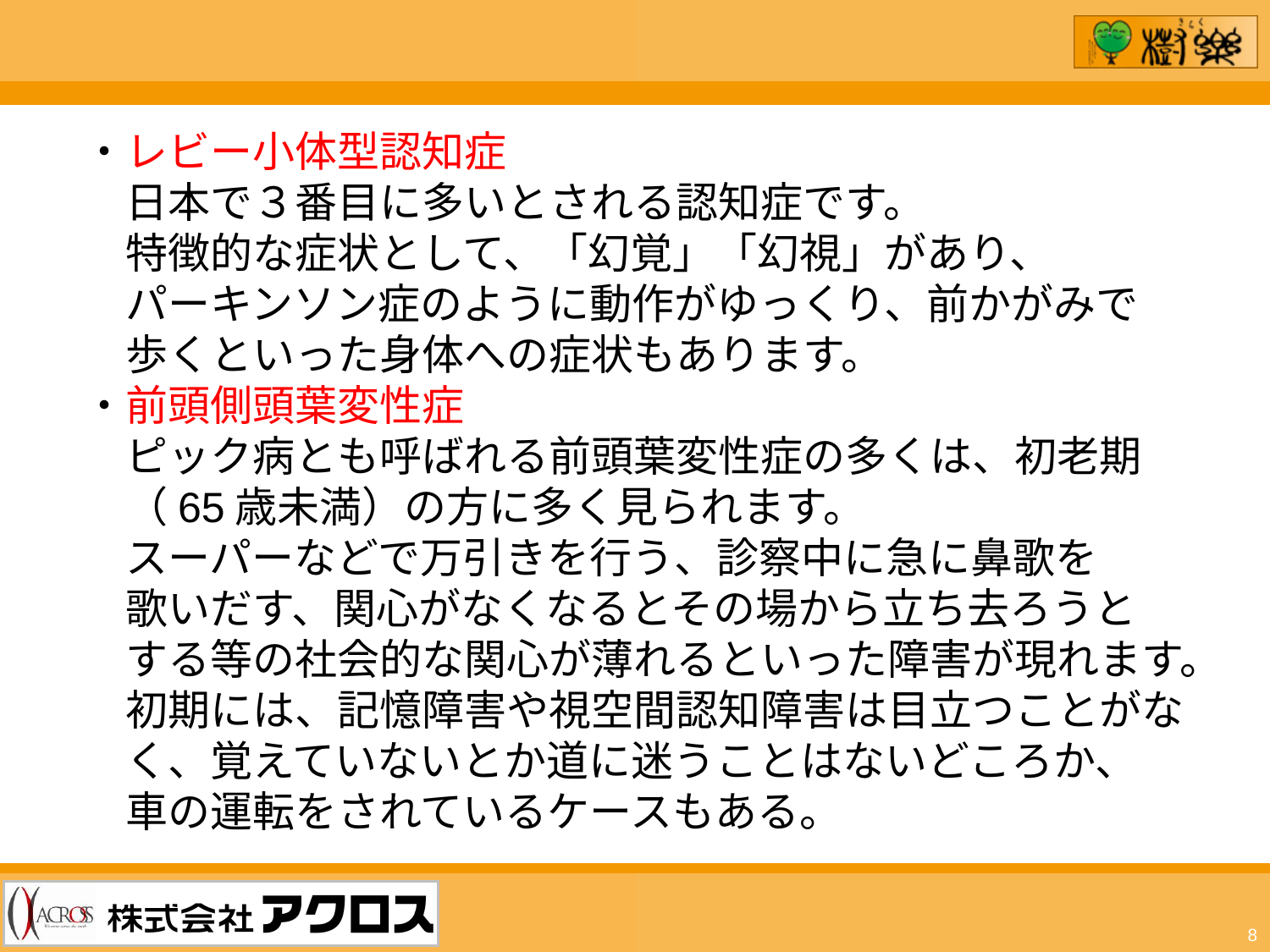

・レビー小体型認知症
　日本で３番目に多いとされる認知症です。
　特徴的な症状として、「幻覚」「幻視」があり、
　パーキンソン症のように動作がゆっくり、前かがみで
　歩くといった身体への症状もあります。
・前頭側頭葉変性症
　ピック病とも呼ばれる前頭葉変性症の多くは、初老期
　（65歳未満）の方に多く見られます。
　スーパーなどで万引きを行う、診察中に急に鼻歌を
　歌いだす、関心がなくなるとその場から立ち去ろうと
　する等の社会的な関心が薄れるといった障害が現れます。
　初期には、記憶障害や視空間認知障害は目立つことがな
　く、覚えていないとか道に迷うことはないどころか、
　車の運転をされているケースもある。
8